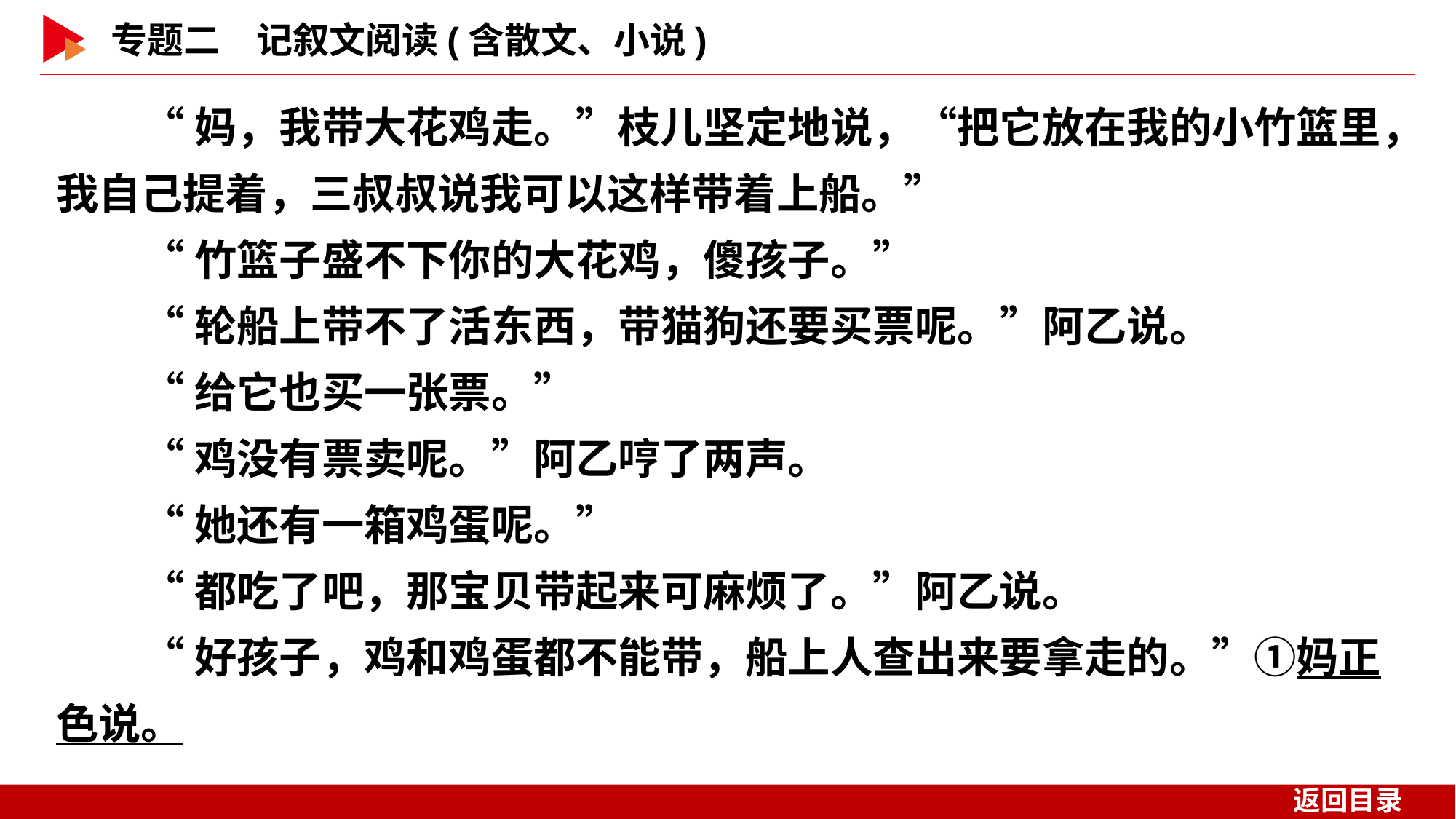

“妈，我带大花鸡走。”枝儿坚定地说，“把它放在我的小竹篮里，我自己提着，三叔叔说我可以这样带着上船。”
“竹篮子盛不下你的大花鸡，傻孩子。”
“轮船上带不了活东西，带猫狗还要买票呢。”阿乙说。
“给它也买一张票。”
“鸡没有票卖呢。”阿乙哼了两声。
“她还有一箱鸡蛋呢。”
“都吃了吧，那宝贝带起来可麻烦了。”阿乙说。
“好孩子，鸡和鸡蛋都不能带，船上人查出来要拿走的。”①妈正色说。